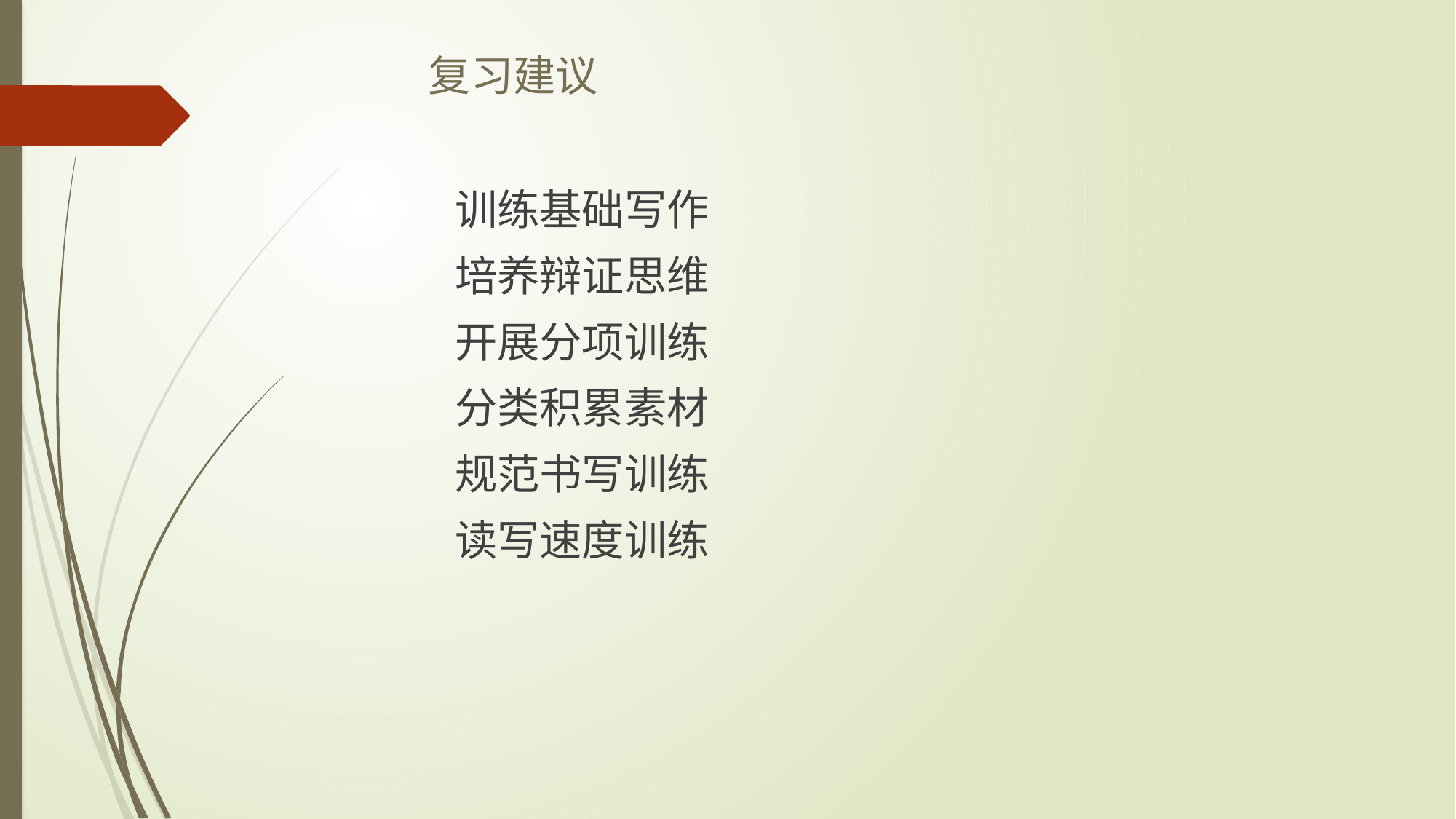

# 复习建议
训练基础写作
培养辩证思维
开展分项训练
分类积累素材
规范书写训练
读写速度训练